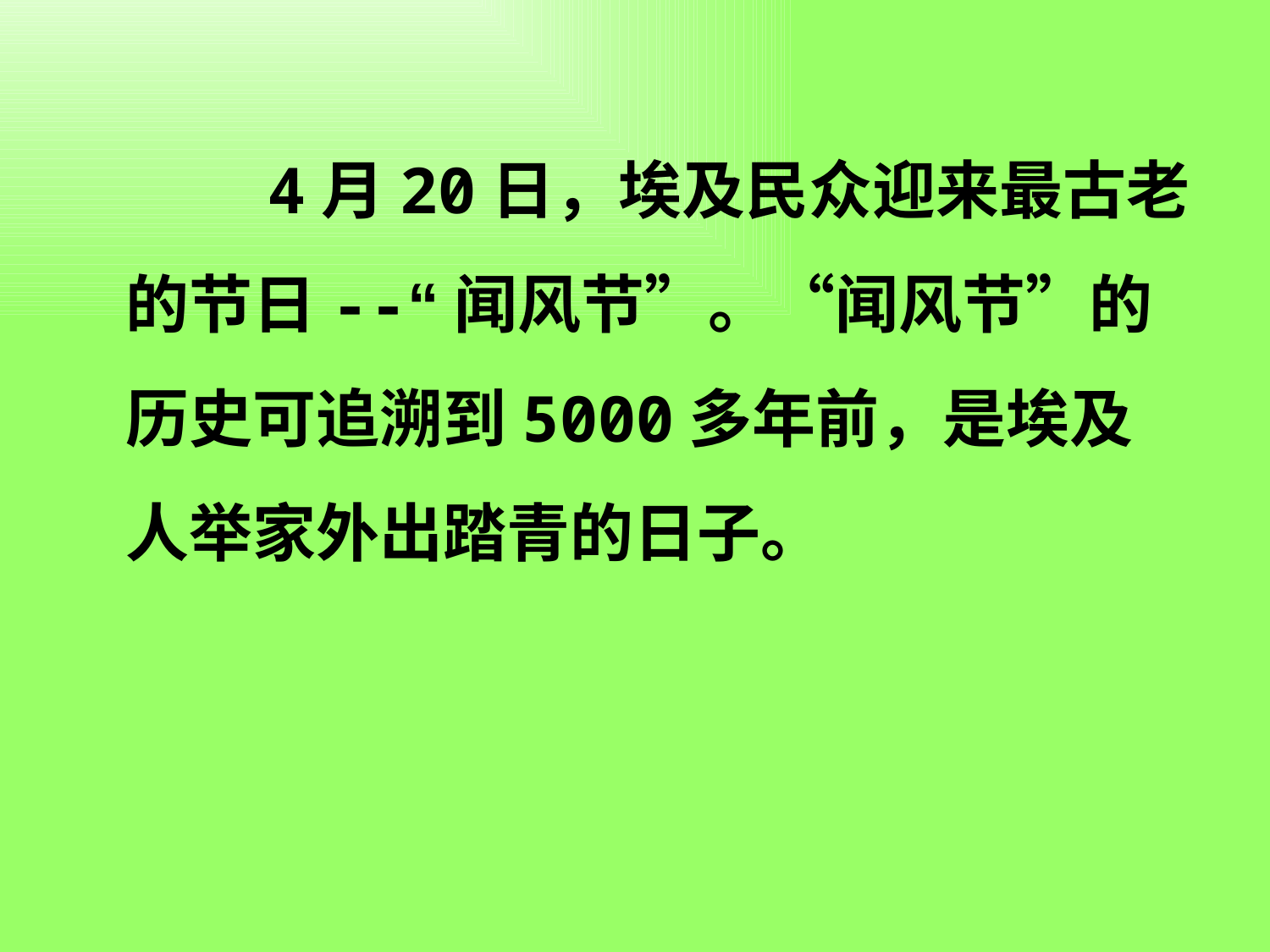

4月20日，埃及民众迎来最古老的节日--“闻风节”。“闻风节”的历史可追溯到5000多年前，是埃及人举家外出踏青的日子。